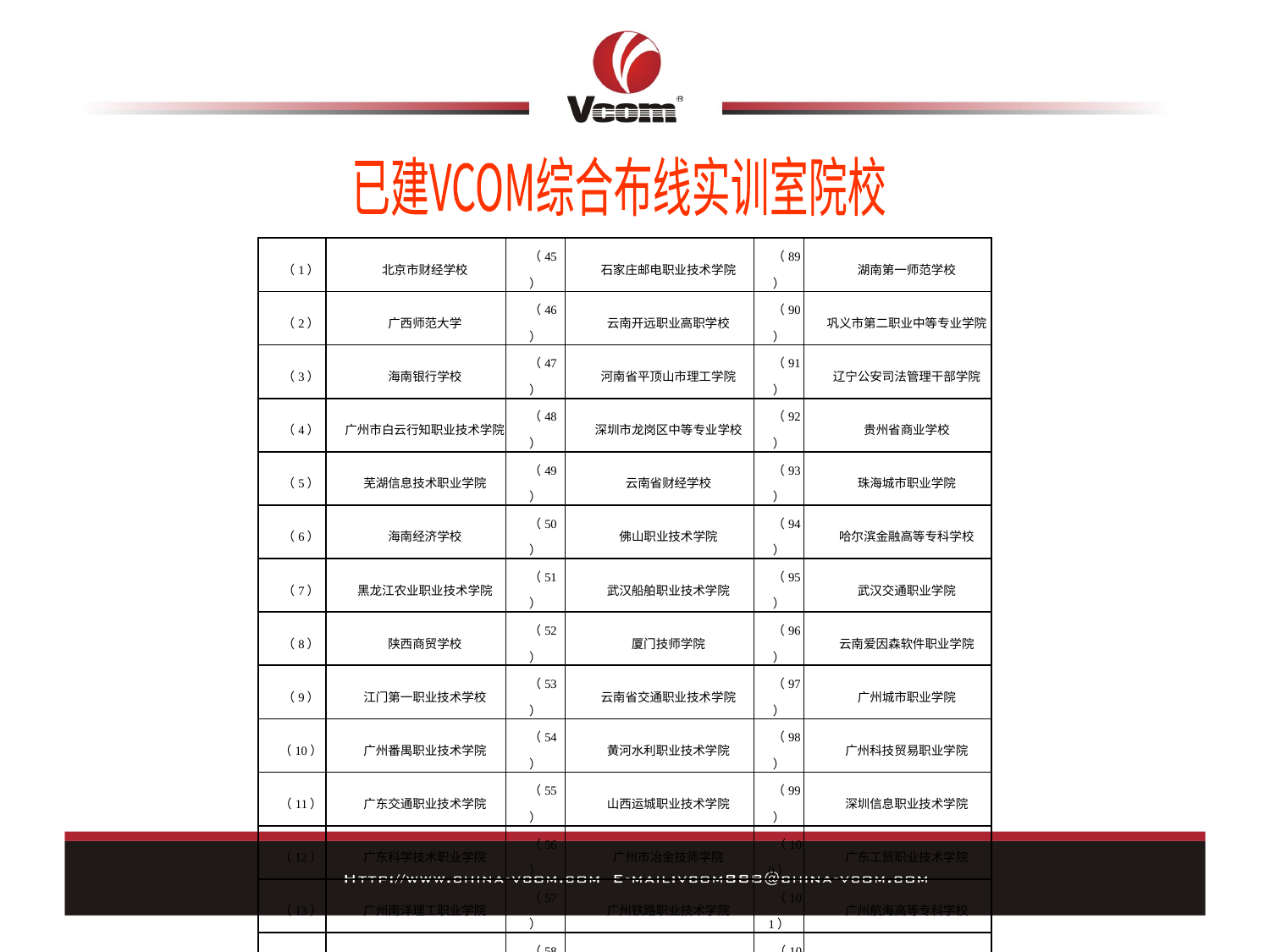

五、建设案例
已建VCOM综合布线实训室院校
| （1） | 北京市财经学校 | （45） | 石家庄邮电职业技术学院 | （89） | 湖南第一师范学校 |
| --- | --- | --- | --- | --- | --- |
| （2） | 广西师范大学 | （46） | 云南开远职业高职学校 | （90） | 巩义市第二职业中等专业学院 |
| （3） | 海南银行学校 | （47） | 河南省平顶山市理工学院 | （91） | 辽宁公安司法管理干部学院 |
| （4） | 广州市白云行知职业技术学院 | （48） | 深圳市龙岗区中等专业学校 | （92） | 贵州省商业学校 |
| （5） | 芜湖信息技术职业学院 | （49） | 云南省财经学校 | （93） | 珠海城市职业学院 |
| （6） | 海南经济学校 | （50） | 佛山职业技术学院 | （94） | 哈尔滨金融高等专科学校 |
| （7） | 黑龙江农业职业技术学院 | （51） | 武汉船舶职业技术学院 | （95） | 武汉交通职业学院 |
| （8） | 陕西商贸学校 | （52） | 厦门技师学院 | （96） | 云南爱因森软件职业学院 |
| （9） | 江门第一职业技术学校 | （53） | 云南省交通职业技术学院 | （97） | 广州城市职业学院 |
| （10） | 广州番禺职业技术学院 | （54） | 黄河水利职业技术学院 | （98） | 广州科技贸易职业学院 |
| （11） | 广东交通职业技术学院 | （55） | 山西运城职业技术学院 | （99） | 深圳信息职业技术学院 |
| （12） | 广东科学技术职业学院 | （56） | 广州市冶金技师学院 | （100） | 广东工贸职业技术学院 |
| （13） | 广州南洋理工职业学院 | （57） | 广州铁路职业技术学院 | （101） | 广州航海高等专科学校 |
| （14） | 江苏健雄职业技术学院 | （58） | 云南玉溪第二职业中学 | （102） | 佛山市华材职业技术学校 |
| （15） | 重庆商业职业学院 | （59） | 广州番禺区新造职业技术学校 | （103） | 广州市天河职业高级中学 |
| （16） | 韶关中等职业技术学院 | （60） | 珠海市第三中等职业学校 | （104） | 广州市电子信息学校 |
| （17） | 广州工商职业技术学院 | （61） | 顺德梁銶琚职业技术学校 | （105） | 广州市旅游商贸职业学校 |
| （18） | 广州城建职业学院 | （62） | 珠海技工学校 | （106） | 深圳市宝安职业技术学校 |
| （19） | 四川成都财贸职业高级中学 | （63） | 珠海市第一中等职业学校 | （107） | 深圳市博伦职业技术学校 |
| （20） | 广东省林业职业技术学校 | （64） | 中山高级技工学校 | （108） | 深圳市宝安区沙井职高 |
| （21） | 斗门区第三中等职业学校 | （65） | 雷州市职业高级中学 | （109） | 广州公用事业高级技工学校 |
| （22） | 广州化工学校 | （66） | 中山市中等专业学校 | （110） | 顺德区郑敬诒职业技术学校 |